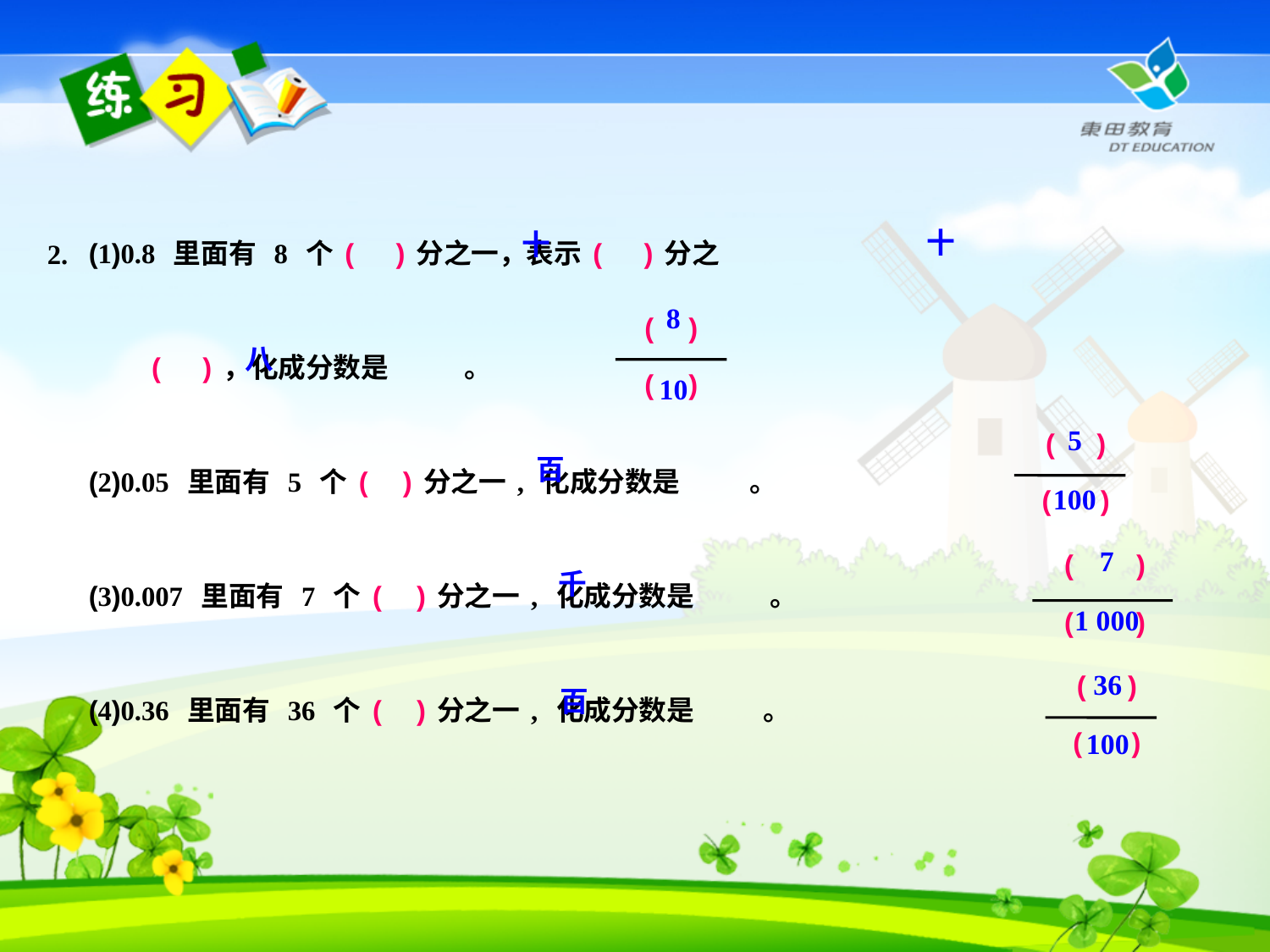

2.
(1)0.8 里面有 8 个(      )分之一，表示(      )分之
         (      )，化成分数是            。
(2)0.05 里面有 5 个(     )分之一, 化成分数是           。
(3)0.007 里面有 7 个(     )分之一, 化成分数是            。
(4)0.36 里面有 36 个(     )分之一, 化成分数是           。
十
十
8
10
(     )
(     )

八
5
100
(      )
(       )

百
7
1 000
(         )
(         )

千
36
100
(      )
(       )

百